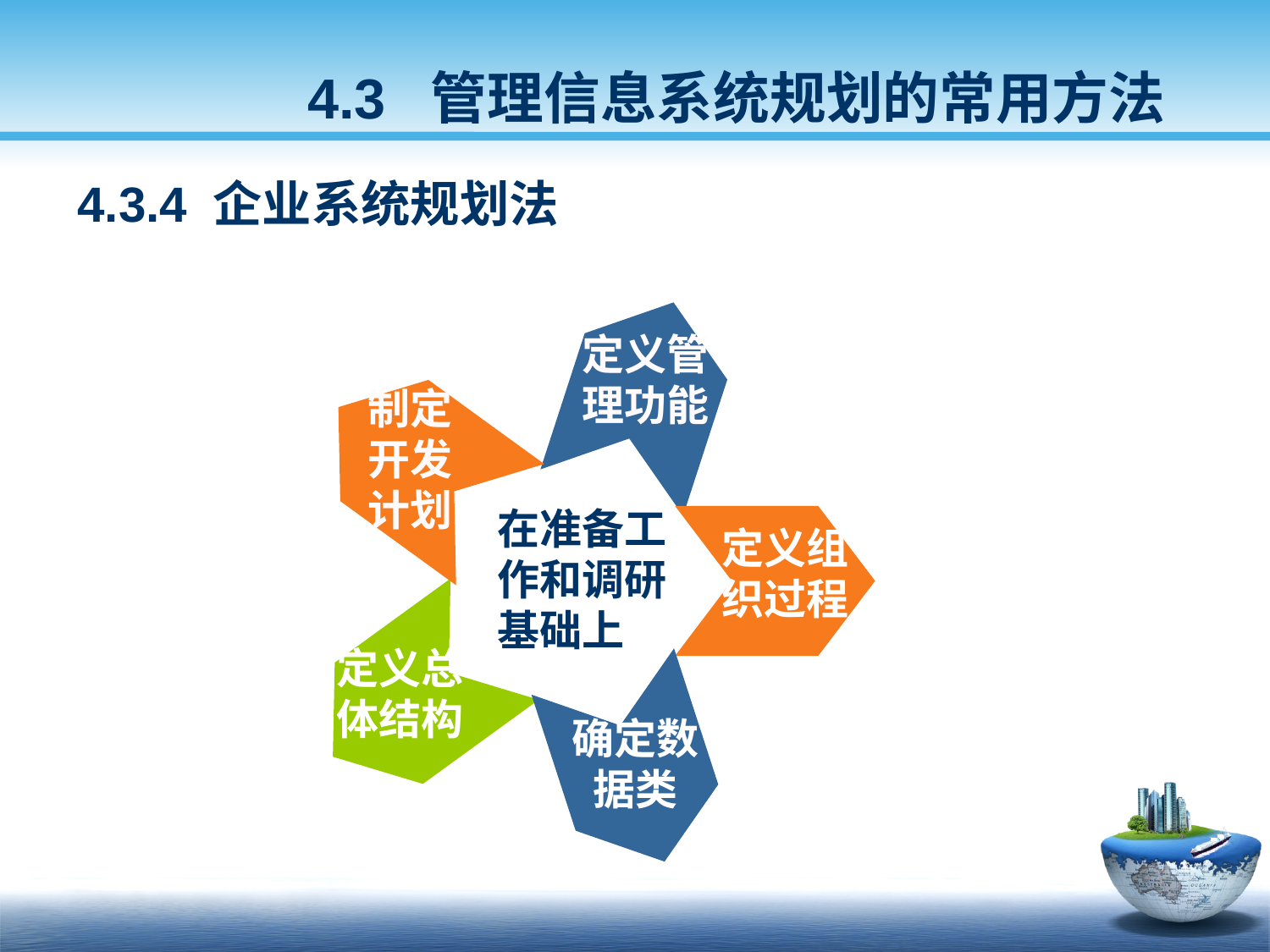

4.3  管理信息系统规划的常用方法
4.3.4 企业系统规划法
定义管理功能

制定开发计划

在准备工作和调研基础上

定义组织过程

定义总体结构

确定数据类